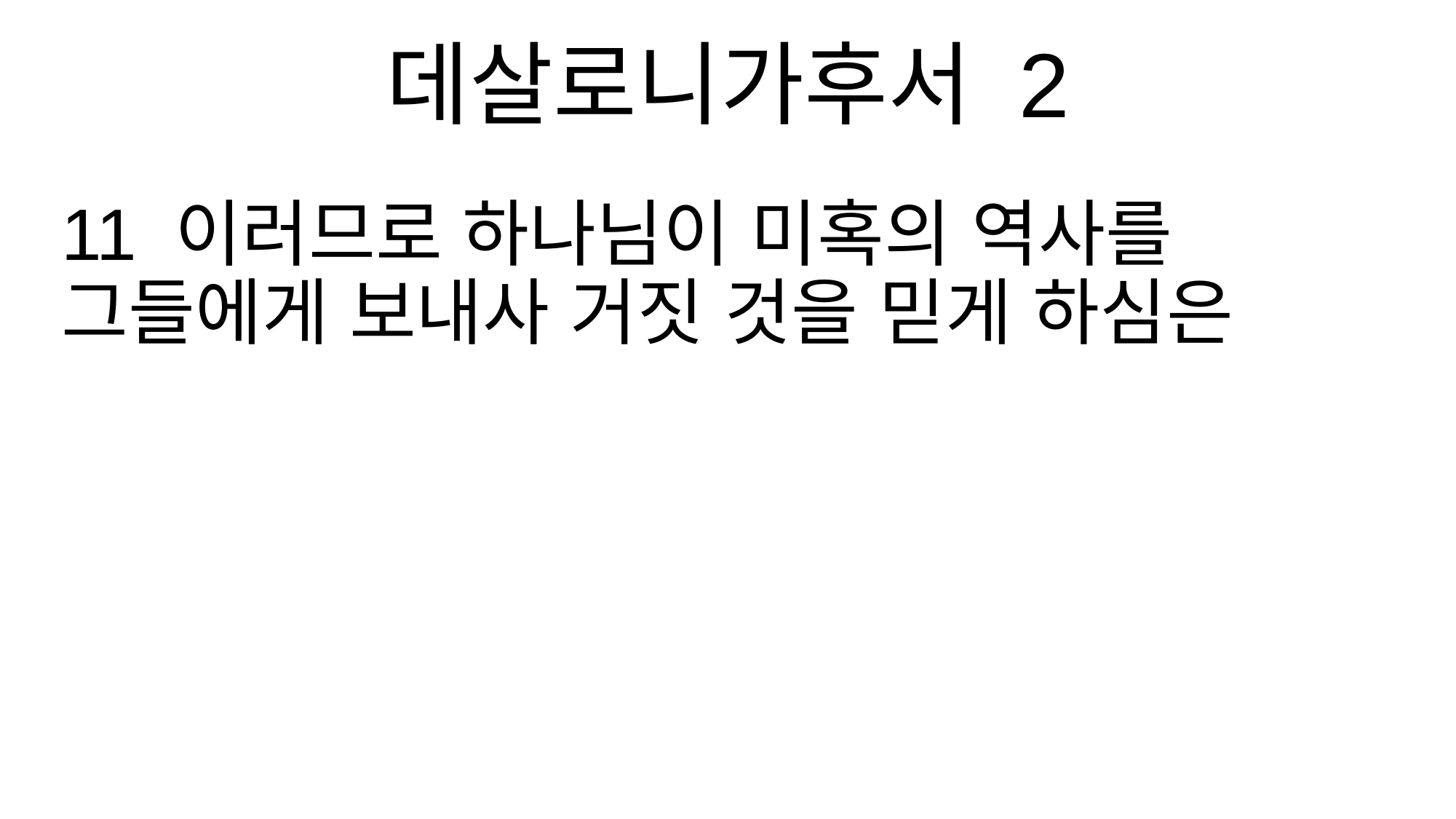

데살로니가후서 2
11 이러므로 하나님이 미혹의 역사를 그들에게 보내사 거짓 것을 믿게 하심은